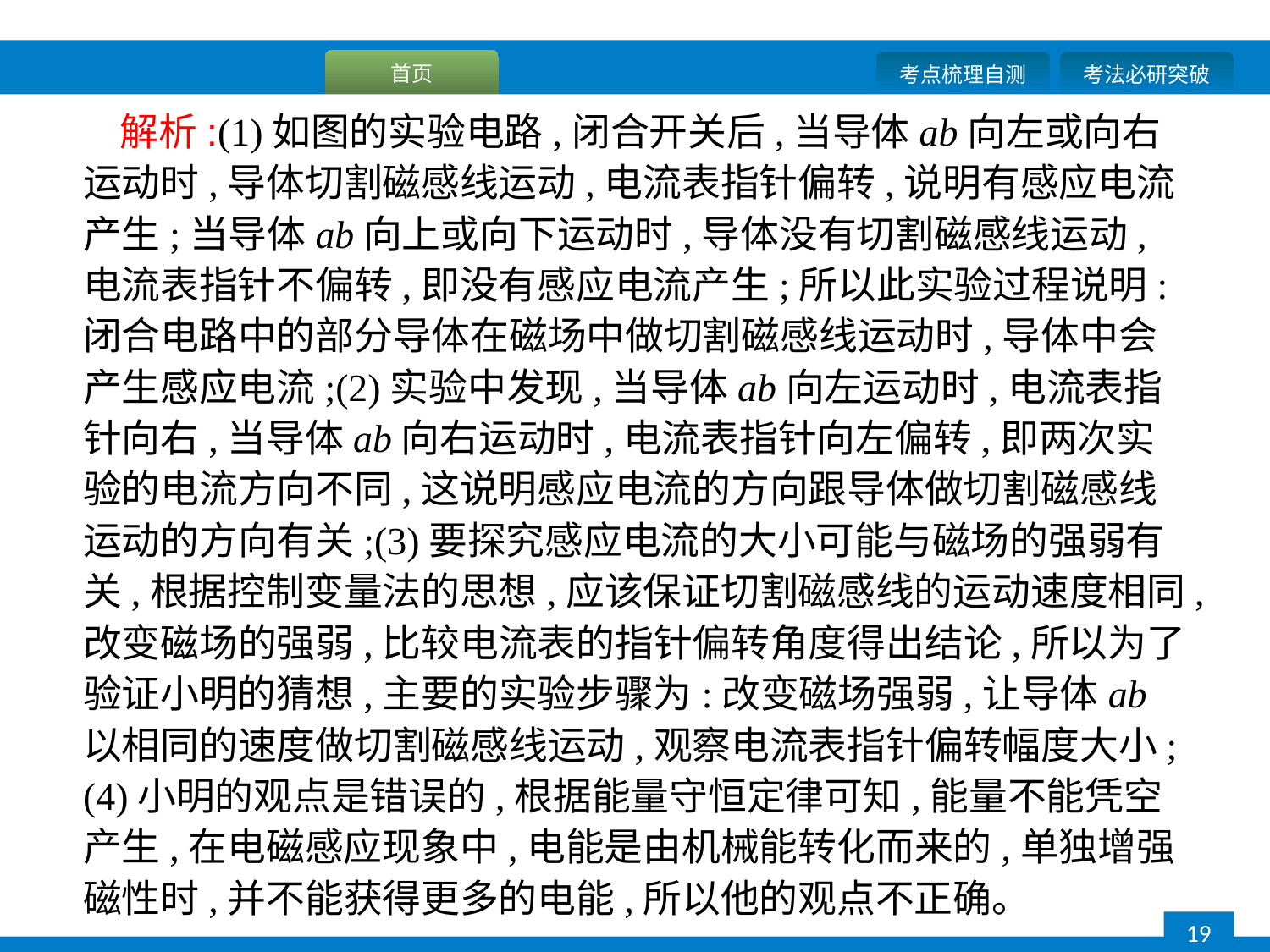

解析:(1)如图的实验电路,闭合开关后,当导体ab向左或向右运动时,导体切割磁感线运动,电流表指针偏转,说明有感应电流产生;当导体ab向上或向下运动时,导体没有切割磁感线运动,电流表指针不偏转,即没有感应电流产生;所以此实验过程说明:闭合电路中的部分导体在磁场中做切割磁感线运动时,导体中会产生感应电流;(2)实验中发现,当导体ab向左运动时,电流表指针向右,当导体ab向右运动时,电流表指针向左偏转,即两次实验的电流方向不同,这说明感应电流的方向跟导体做切割磁感线运动的方向有关;(3)要探究感应电流的大小可能与磁场的强弱有关,根据控制变量法的思想,应该保证切割磁感线的运动速度相同,改变磁场的强弱,比较电流表的指针偏转角度得出结论,所以为了验证小明的猜想,主要的实验步骤为:改变磁场强弱,让导体ab以相同的速度做切割磁感线运动,观察电流表指针偏转幅度大小;(4)小明的观点是错误的,根据能量守恒定律可知,能量不能凭空产生,在电磁感应现象中,电能是由机械能转化而来的,单独增强磁性时,并不能获得更多的电能,所以他的观点不正确。